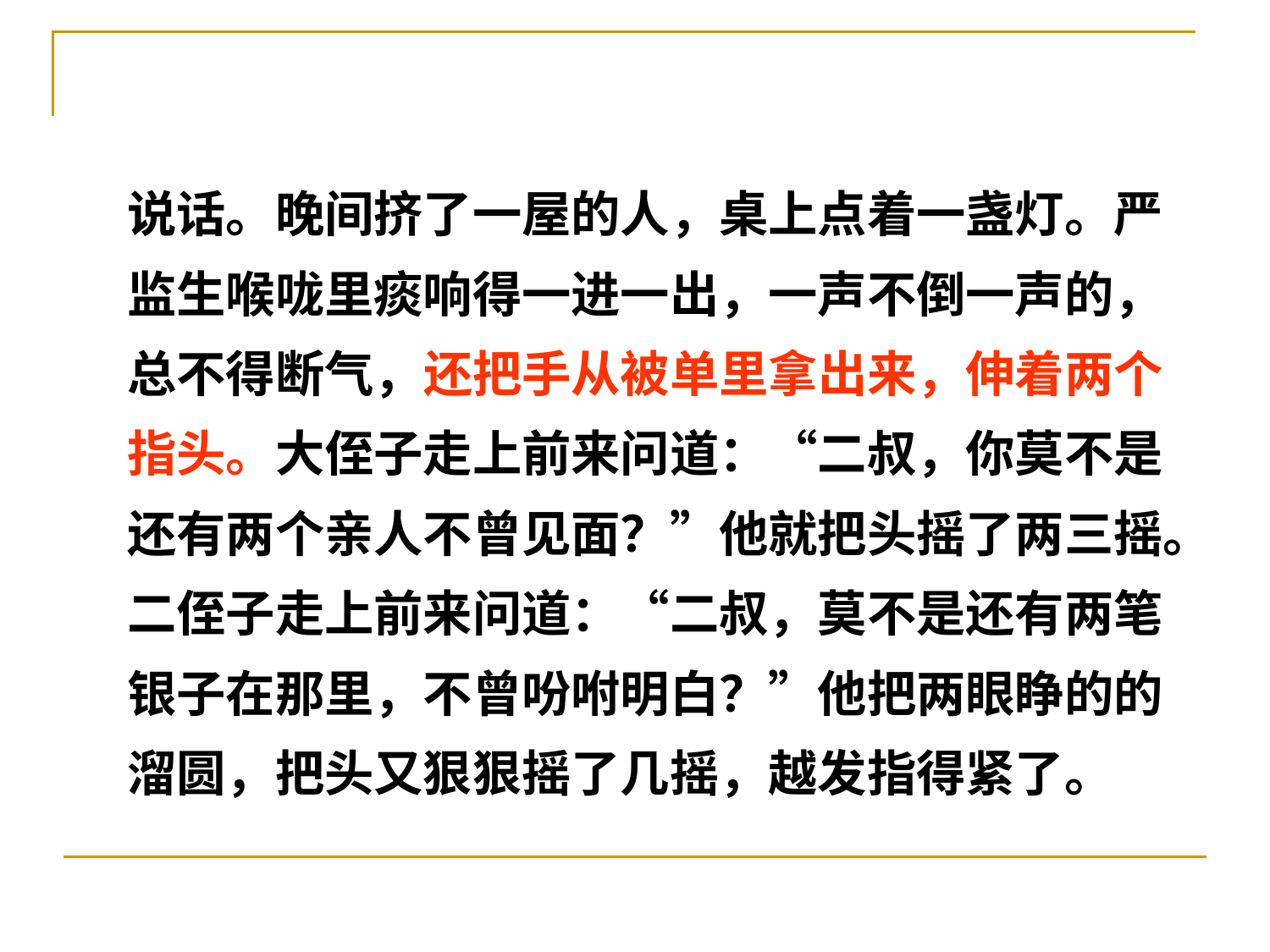

说话。晚间挤了一屋的人，桌上点着一盏灯。严监生喉咙里痰响得一进一出，一声不倒一声的，总不得断气，还把手从被单里拿出来，伸着两个指头。大侄子走上前来问道：“二叔，你莫不是还有两个亲人不曾见面？”他就把头摇了两三摇。二侄子走上前来问道：“二叔，莫不是还有两笔银子在那里，不曾吩咐明白？”他把两眼睁的的溜圆，把头又狠狠摇了几摇，越发指得紧了。